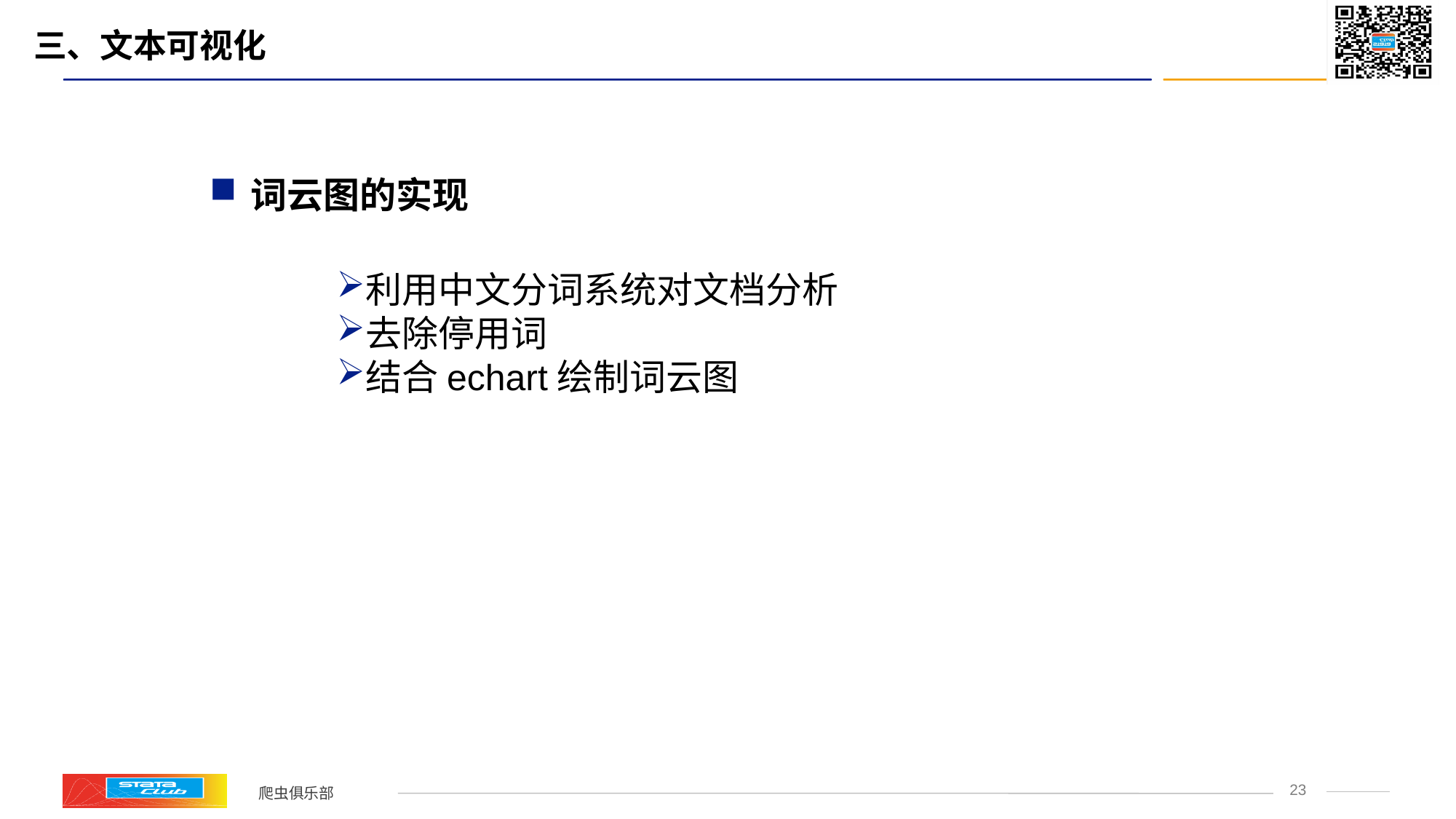

# 三、文本可视化

词云图的实现

利用中文分词系统对文档分析
去除停用词
结合echart绘制词云图